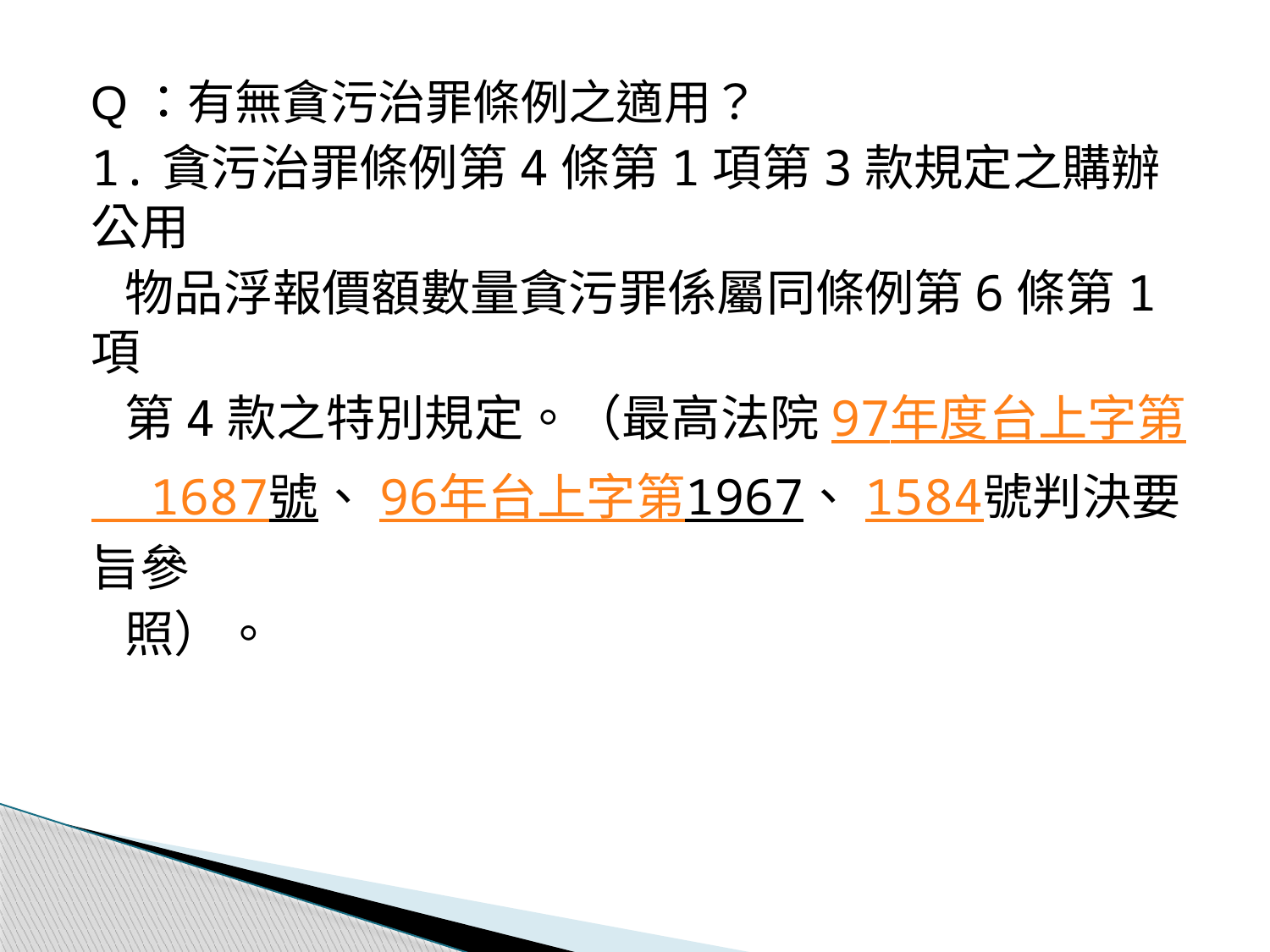

Q：有無貪污治罪條例之適用？
1.貪污治罪條例第4條第1項第3款規定之購辦公用
  物品浮報價額數量貪污罪係屬同條例第6條第1項
  第4款之特別規定。（最高法院97年度台上字第
  1687號、96年台上字第1967、1584號判決要旨參
  照）。